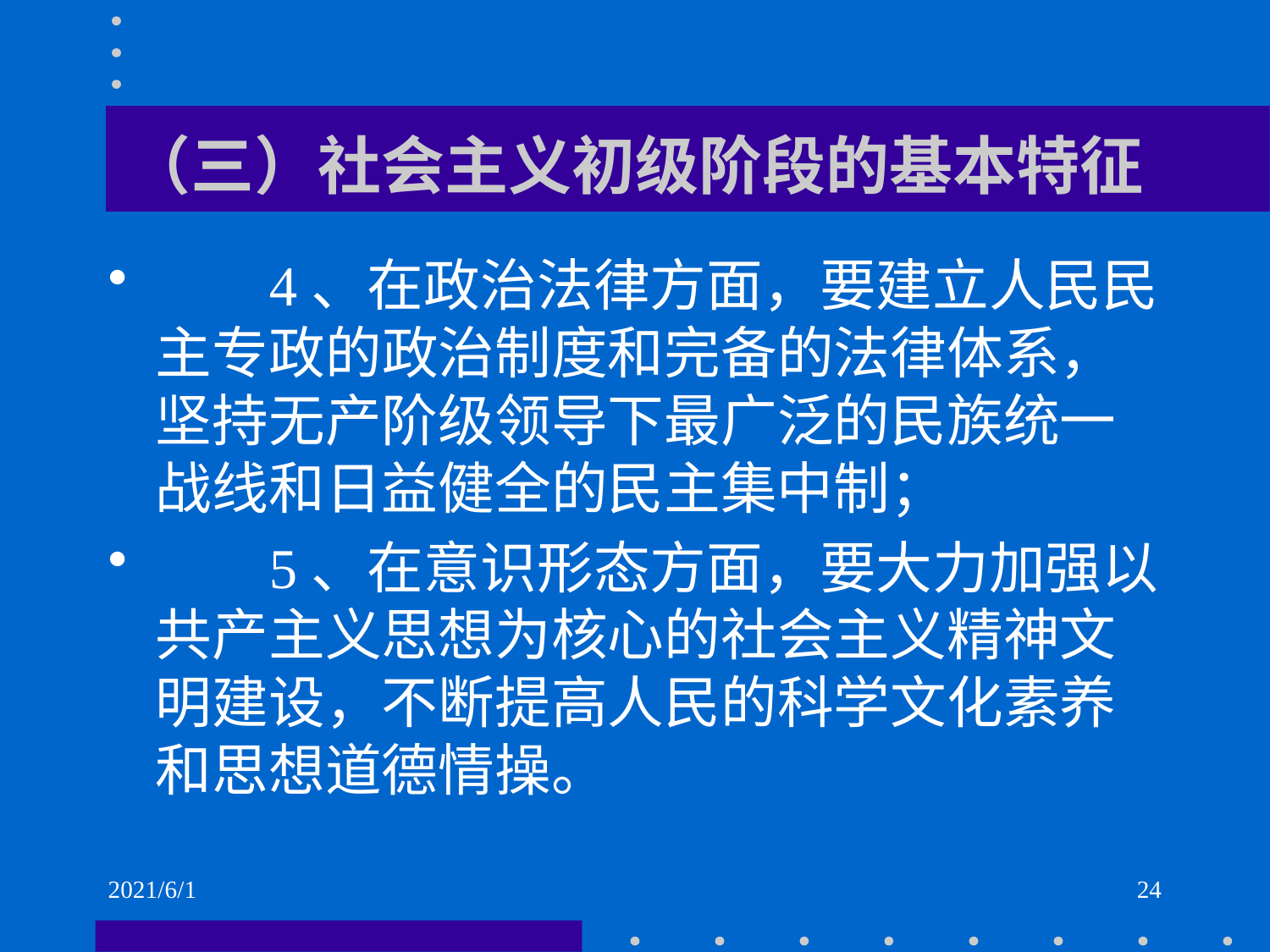

# （三）社会主义初级阶段的基本特征
        4、在政治法律方面，要建立人民民主专政的政治制度和完备的法律体系，坚持无产阶级领导下最广泛的民族统一战线和日益健全的民主集中制；
        5、在意识形态方面，要大力加强以共产主义思想为核心的社会主义精神文明建设，不断提高人民的科学文化素养和思想道德情操。
2021/6/1
24